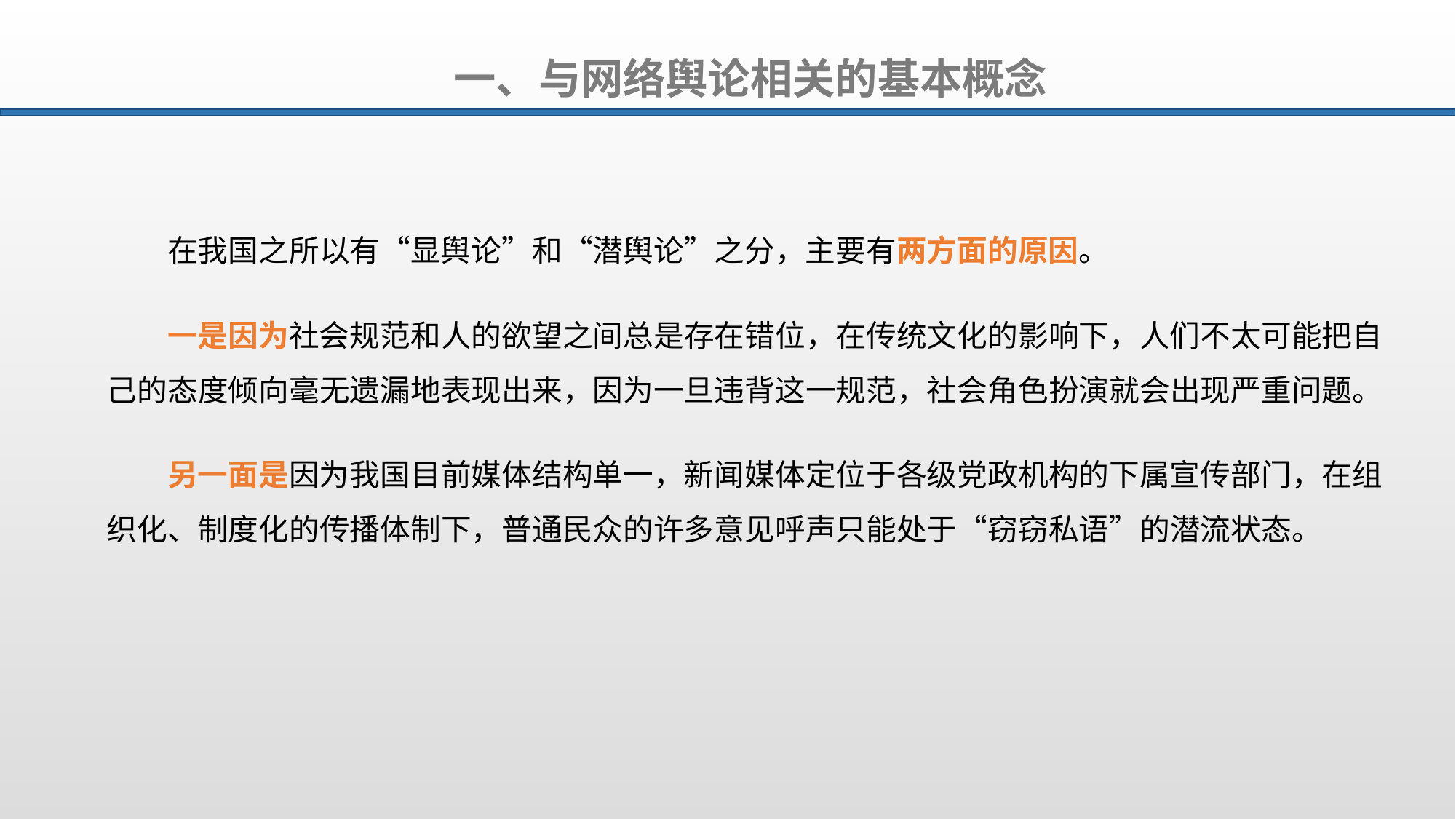

一、与网络舆论相关的基本概念

在我国之所以有“显舆论”和“潜舆论”之分，主要有两方面的原因。
一是因为社会规范和人的欲望之间总是存在错位，在传统文化的影响下，人们不太可能把自己的态度倾向毫无遗漏地表现出来，因为一旦违背这一规范，社会角色扮演就会出现严重问题。
另一面是因为我国目前媒体结构单一，新闻媒体定位于各级党政机构的下属宣传部门，在组织化、制度化的传播体制下，普通民众的许多意见呼声只能处于“窃窃私语”的潜流状态。